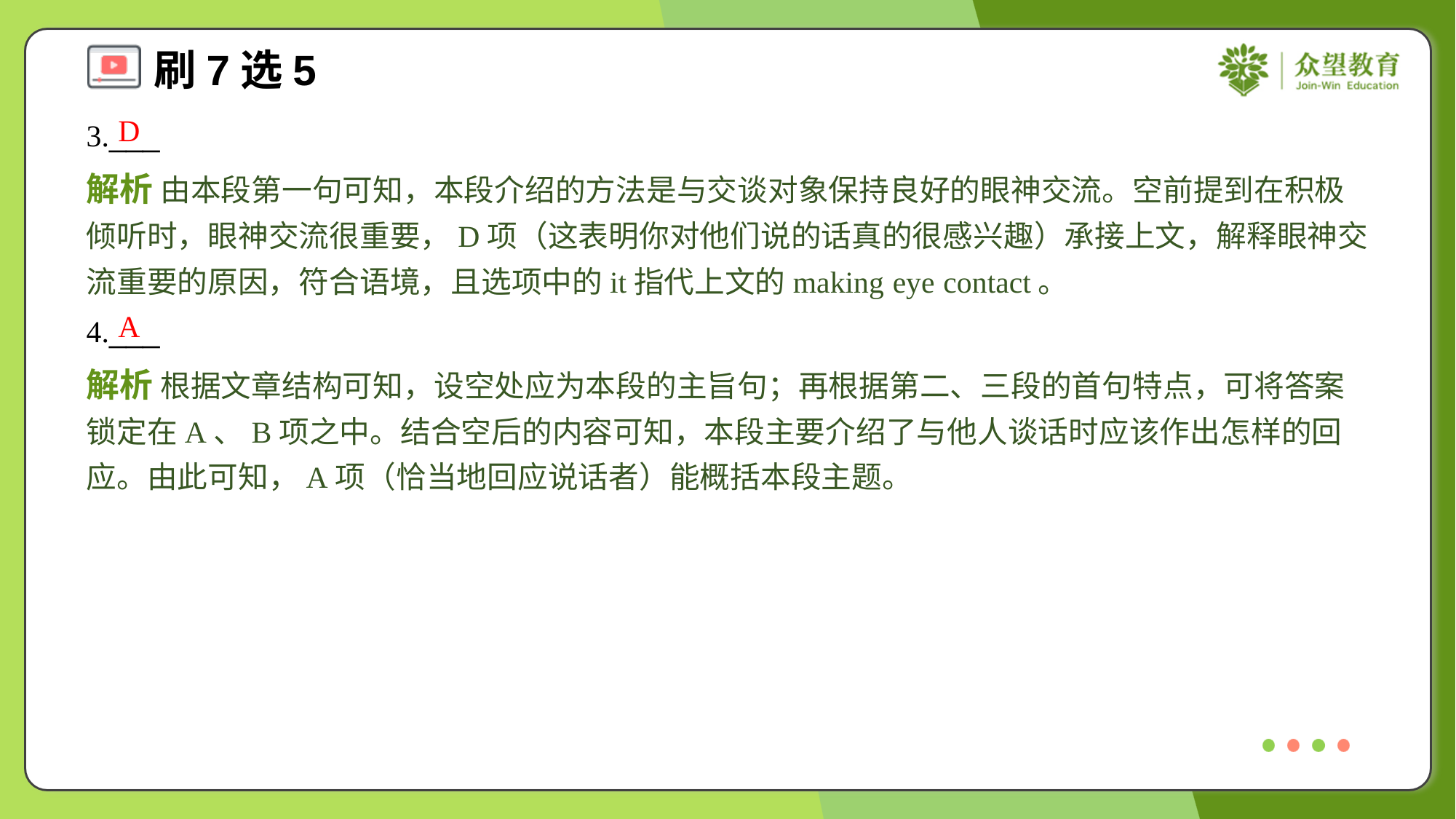

D
3.___
解析 由本段第一句可知，本段介绍的方法是与交谈对象保持良好的眼神交流。空前提到在积极倾听时，眼神交流很重要，D项（这表明你对他们说的话真的很感兴趣）承接上文，解释眼神交流重要的原因，符合语境，且选项中的it指代上文的making eye contact。
A
4.___
解析 根据文章结构可知，设空处应为本段的主旨句；再根据第二、三段的首句特点，可将答案锁定在A、B项之中。结合空后的内容可知，本段主要介绍了与他人谈话时应该作出怎样的回应。由此可知，A项（恰当地回应说话者）能概括本段主题。